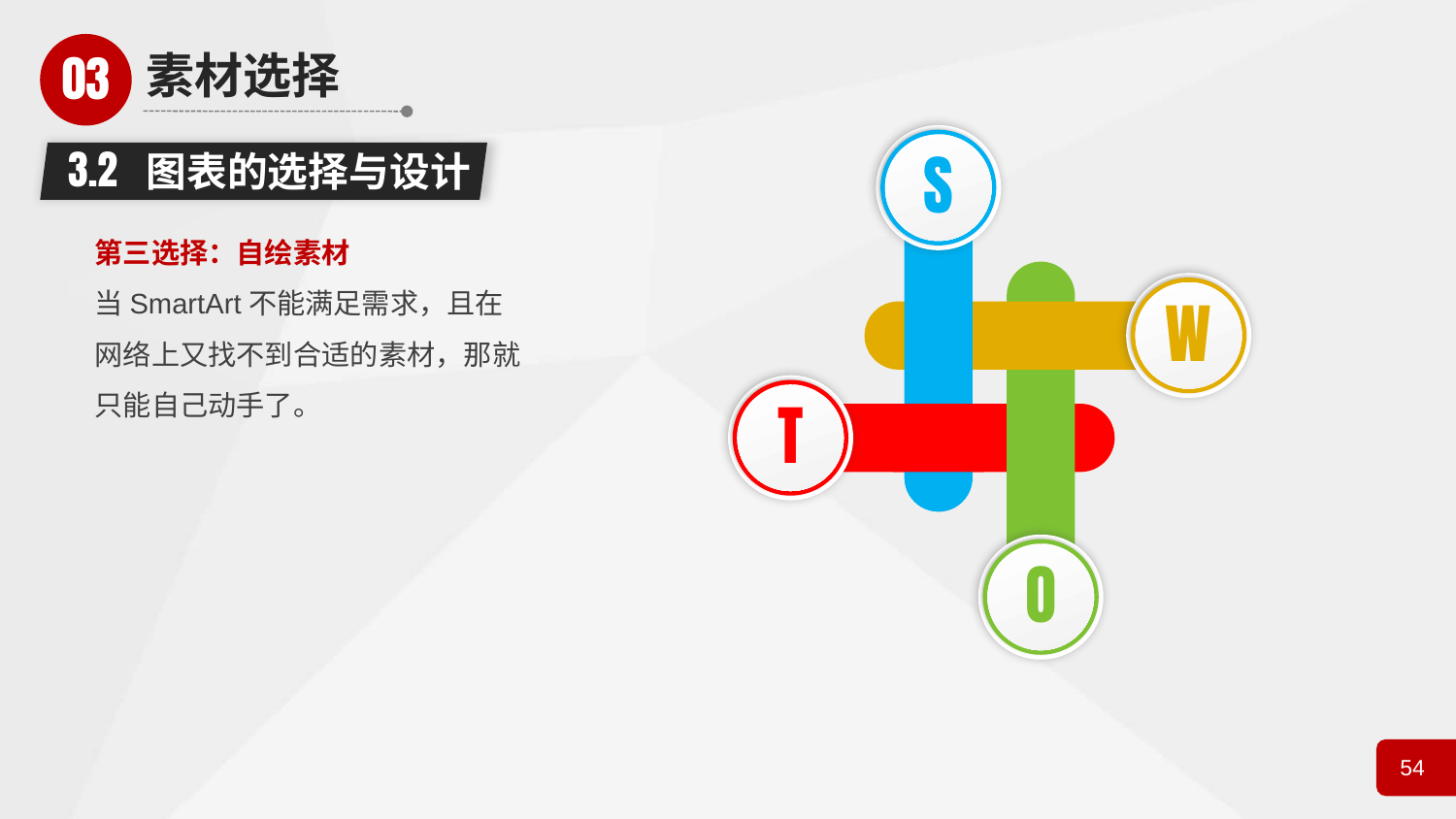

S
3.2  图表的选择与设计

第三选择：自绘素材
当SmartArt不能满足需求，且在网络上又找不到合适的素材，那就只能自己动手了。

W

T

O